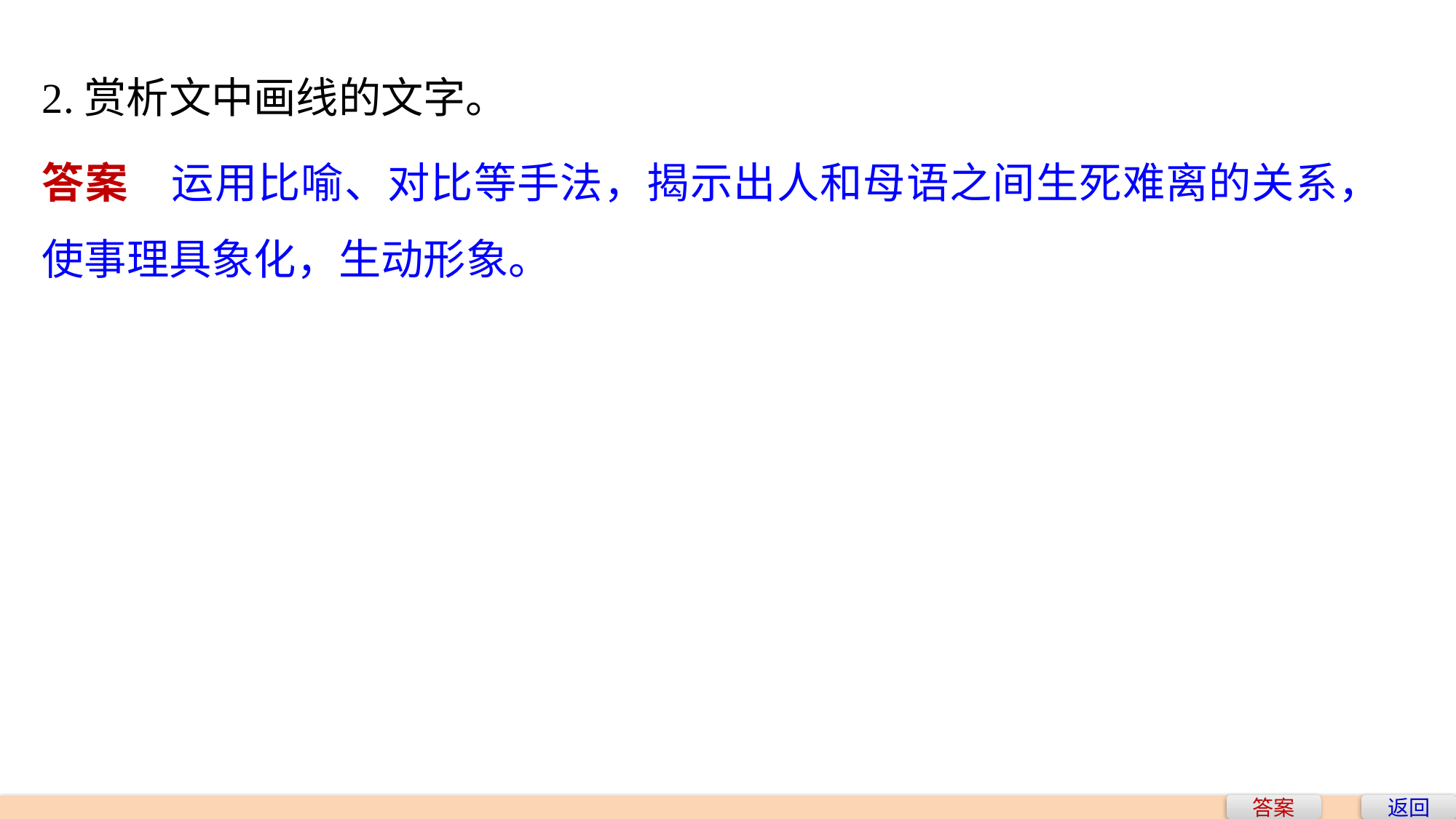

2.赏析文中画线的文字。
答案　运用比喻、对比等手法，揭示出人和母语之间生死难离的关系，使事理具象化，生动形象。
答案
返回